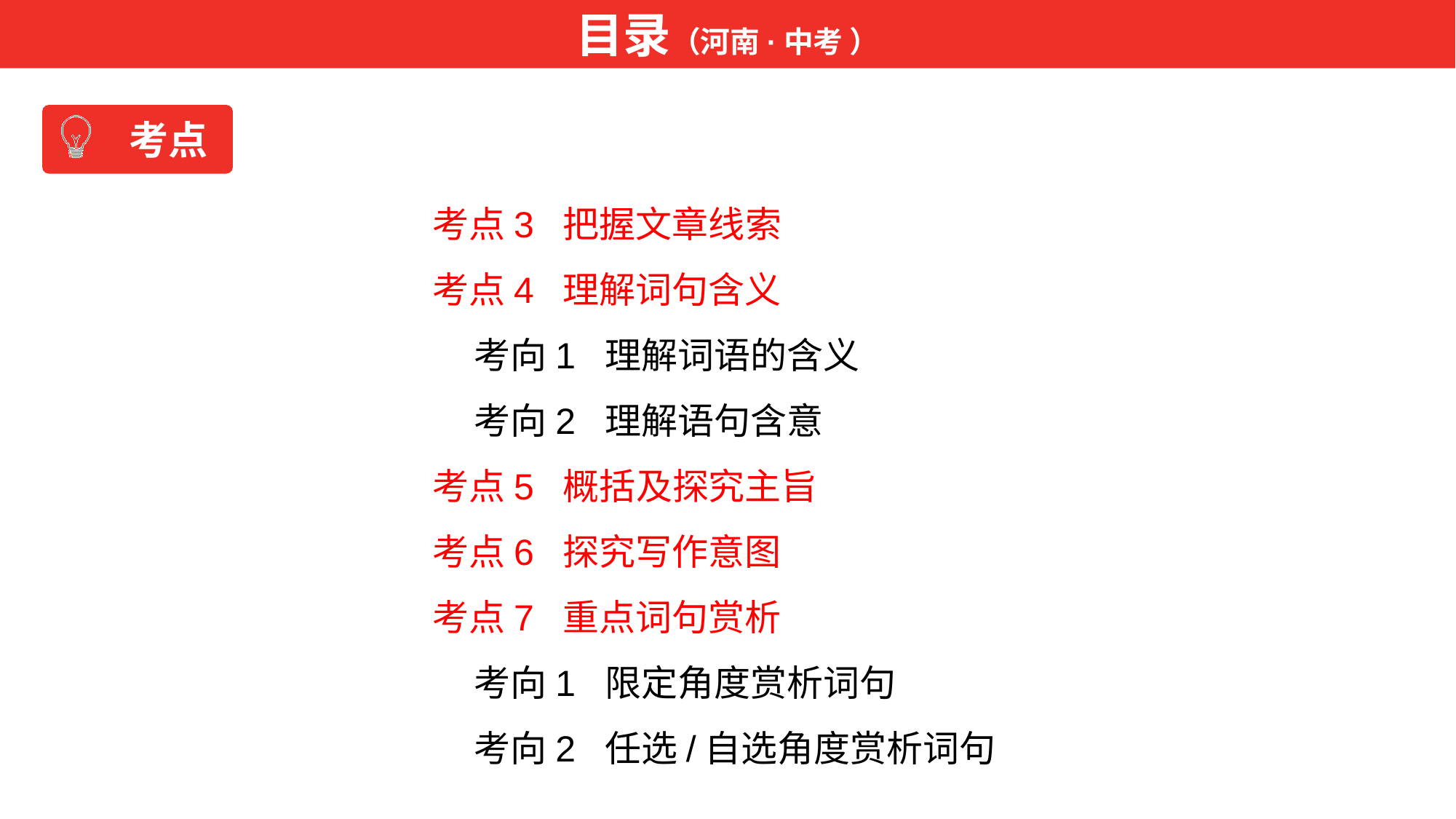

目录（河南·中考 ）
考点

考点3  把握文章线索
考点4  理解词句含义
    考向1  理解词语的含义
    考向2  理解语句含意
考点5  概括及探究主旨
考点6  探究写作意图
考点7  重点词句赏析
    考向1  限定角度赏析词句
    考向2  任选/自选角度赏析词句